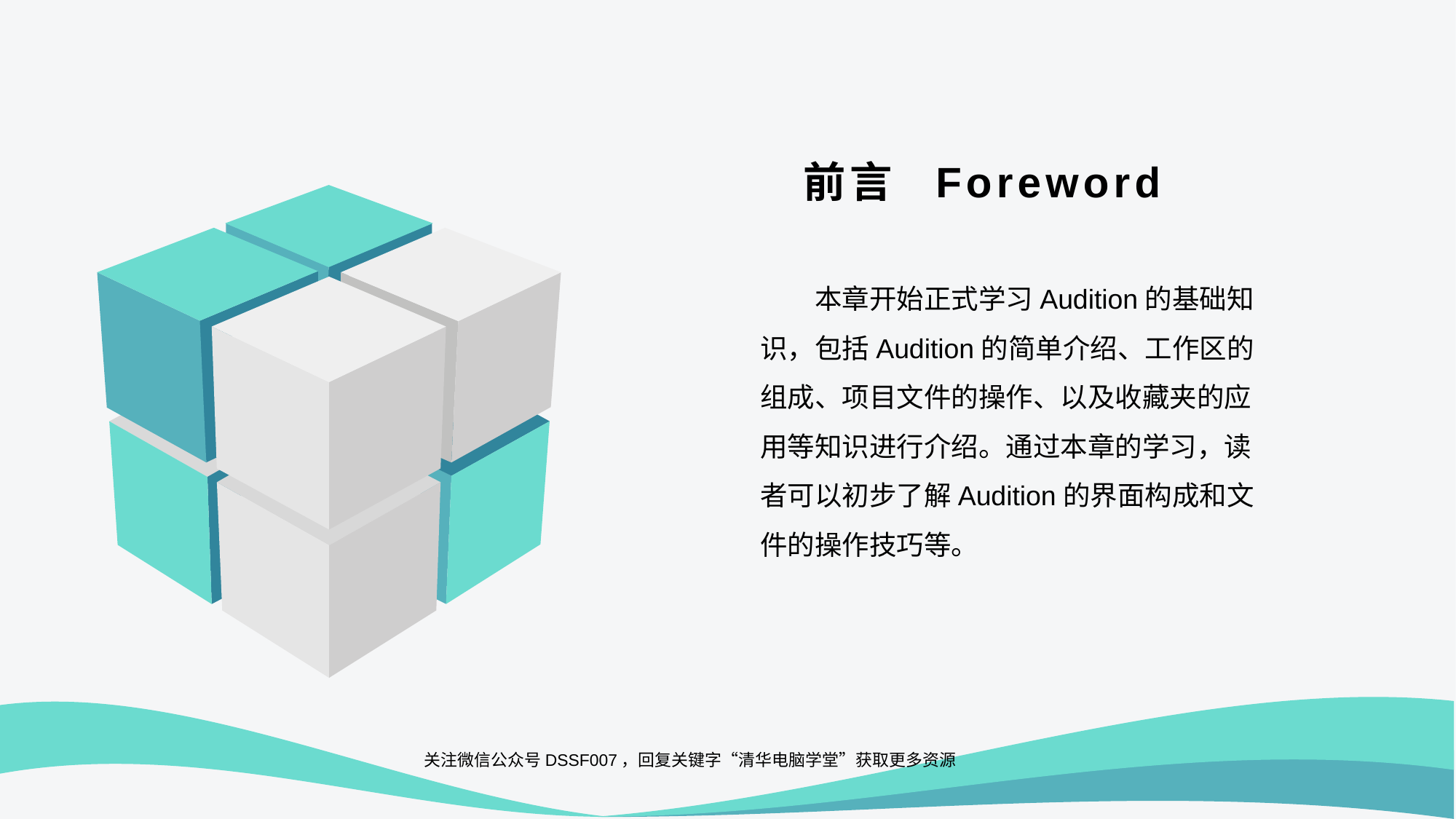

前言  Foreword

本章开始正式学习Audition的基础知识，包括Audition的简单介绍、工作区的组成、项目文件的操作、以及收藏夹的应用等知识进行介绍。通过本章的学习，读者可以初步了解Audition的界面构成和文件的操作技巧等。